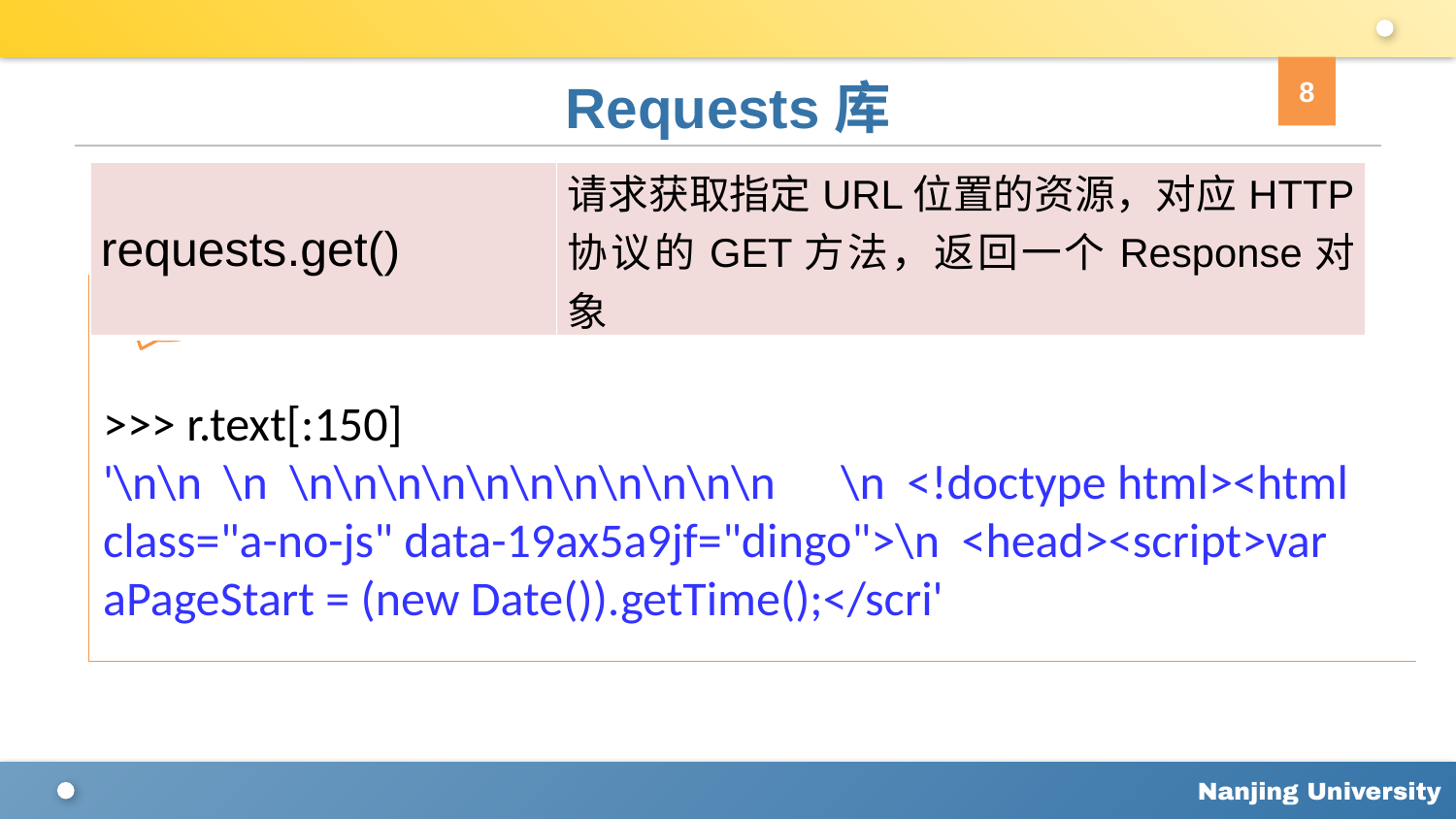

8
# Requests库
| requests.get() | 请求获取指定URL位置的资源，对应HTTP协议的GET方法，返回一个Response对象 |
| --- | --- |
Source

>>> r.text[:150]
'\n\n  \n  \n\n\n\n\n\n\n\n\n\n\n      \n  <!doctype html><html class="a-no-js" data-19ax5a9jf="dingo">\n  <head><script>var aPageStart = (new Date()).getTime();</scri'